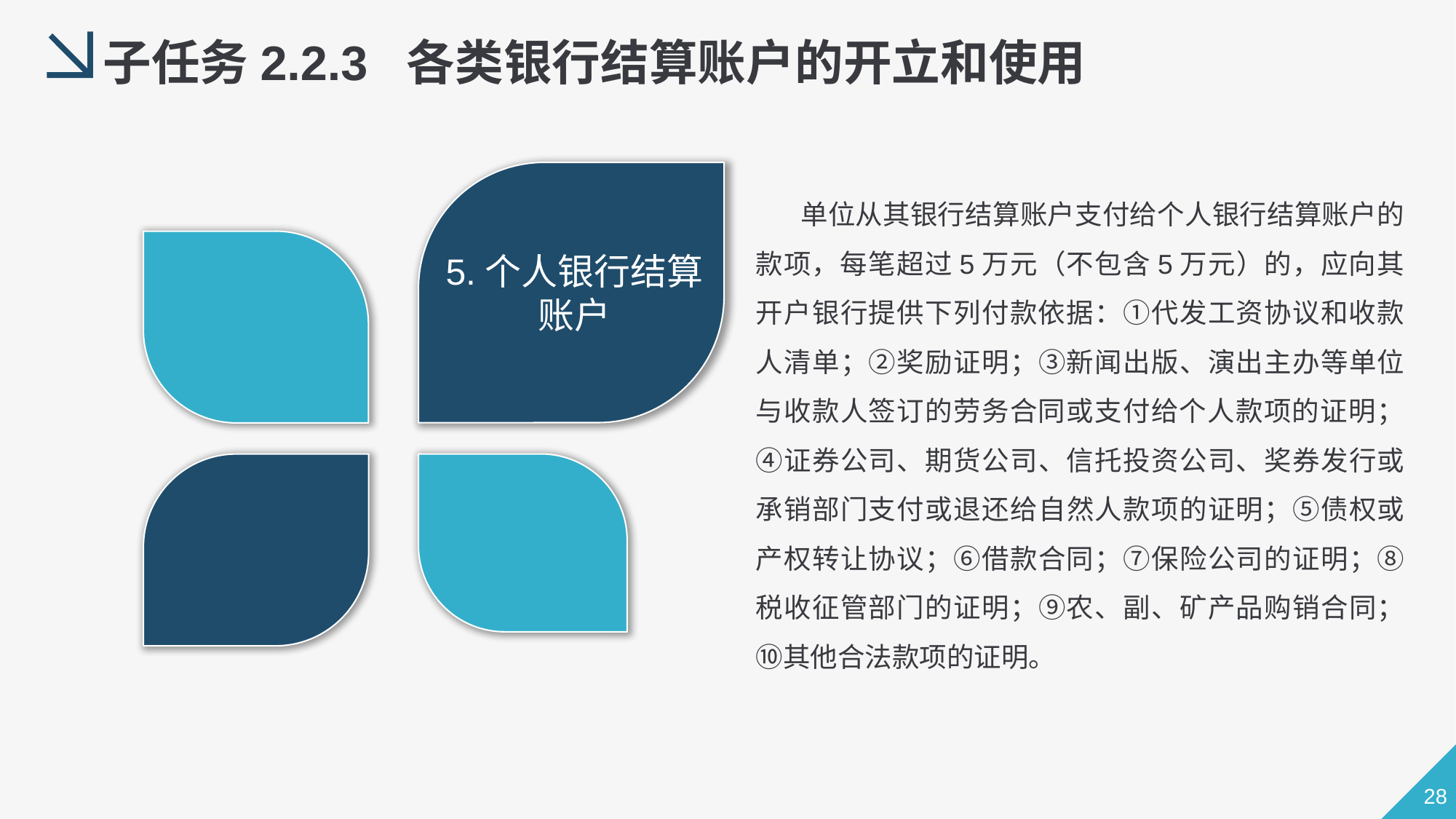

子任务2.2.3  各类银行结算账户的开立和使用

      单位从其银行结算账户支付给个人银行结算账户的款项，每笔超过5万元（不包含5万元）的，应向其开户银行提供下列付款依据：①代发工资协议和收款人清单；②奖励证明；③新闻出版、演出主办等单位与收款人签订的劳务合同或支付给个人款项的证明；④证券公司、期货公司、信托投资公司、奖券发行或承销部门支付或退还给自然人款项的证明；⑤债权或产权转让协议；⑥借款合同；⑦保险公司的证明；⑧税收征管部门的证明；⑨农、副、矿产品购销合同；⑩其他合法款项的证明。

5.个人银行结算账户